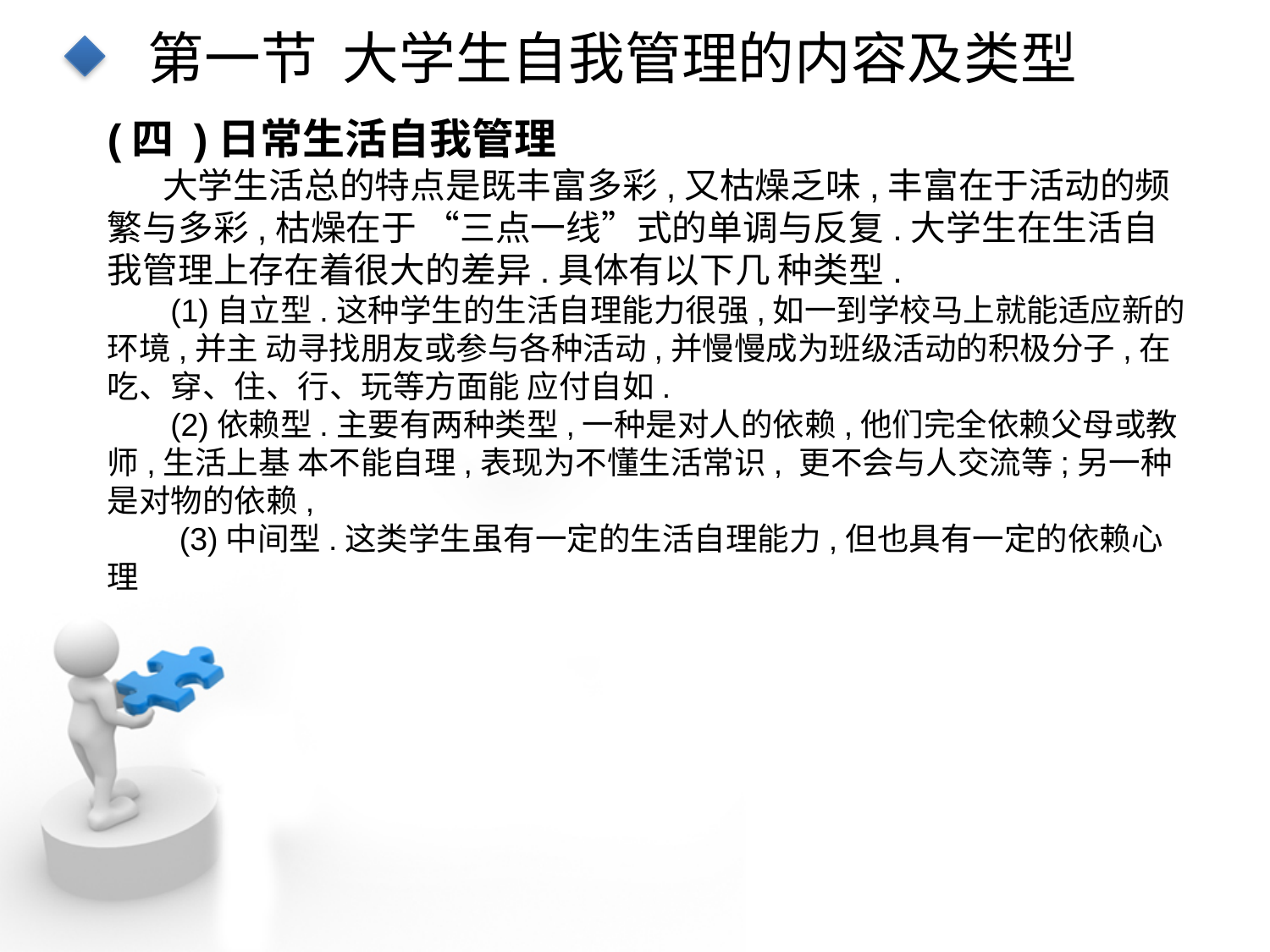

第一节  大学生自我管理的内容及类型

(四 )日常生活自我管理
      大学生活总的特点是既丰富多彩,又枯燥乏味,丰富在于活动的频繁与多彩,枯燥在于 “三点一线”式的单调与反复.大学生在生活自我管理上存在着很大的差异.具体有以下几 种类型.
(1)自立型.这种学生的生活自理能力很强,如一到学校马上就能适应新的环境,并主 动寻找朋友或参与各种活动,并慢慢成为班级活动的积极分子,在吃、穿、住、行、玩等方面能 应付自如.
(2)依赖型.主要有两种类型,一种是对人的依赖,他们完全依赖父母或教师,生活上基 本不能自理,表现为不懂生活常识, 更不会与人交流等;另一种是对物的依赖,
 (3)中间型.这类学生虽有一定的生活自理能力,但也具有一定的依赖心理

点击添加文本
点击添加文本
点击添加文本
点击添加文本